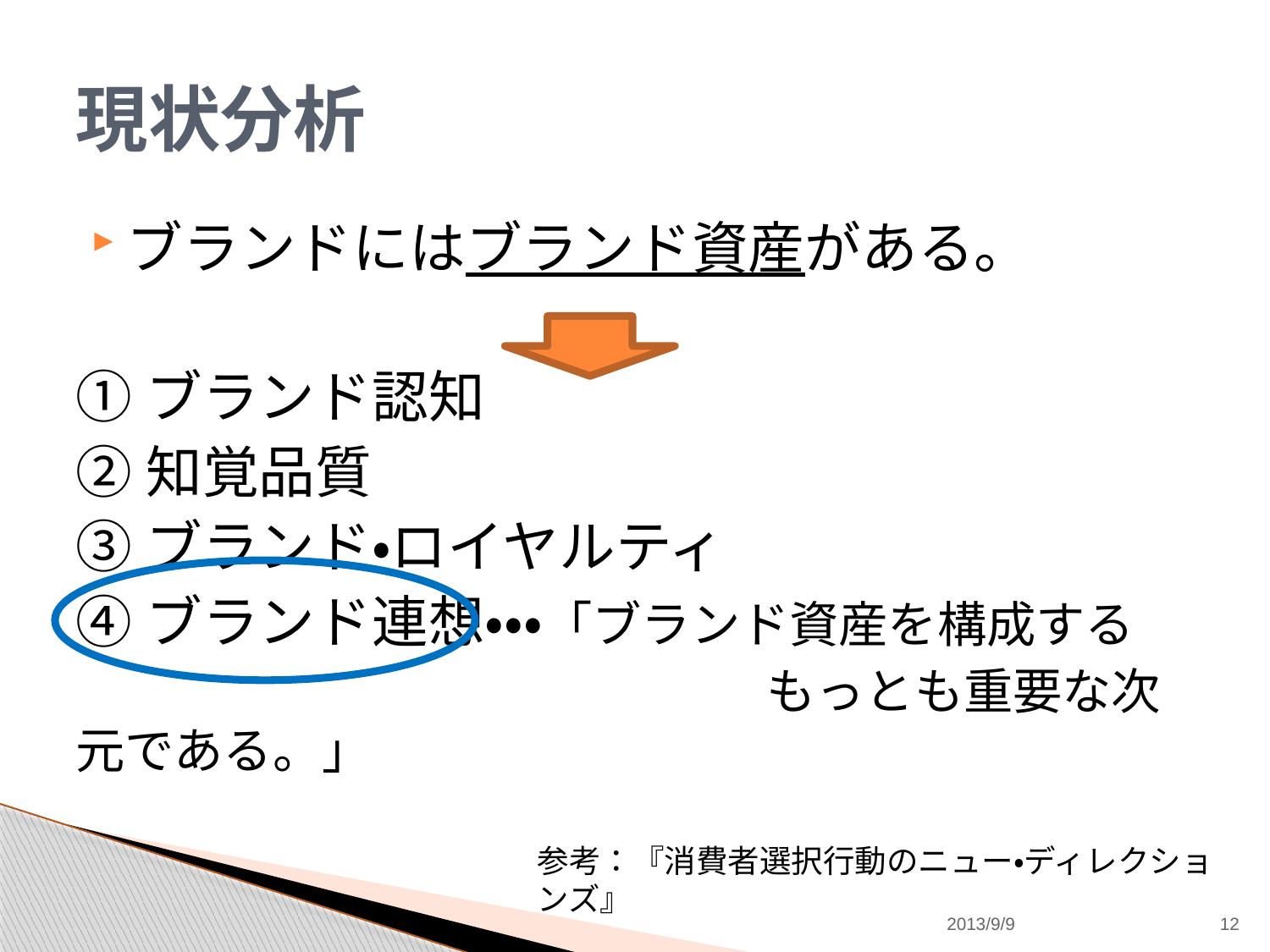

# 現状分析
ブランドにはブランド資産がある。

①ブランド認知
②知覚品質
③ブランド・ロイヤルティ
④ブランド連想・・・「ブランド資産を構成する
　　　　　　　　　　　　　　もっとも重要な次元である。」

参考：『消費者選択行動のニュー・ディレクションズ』
2013/9/9
12